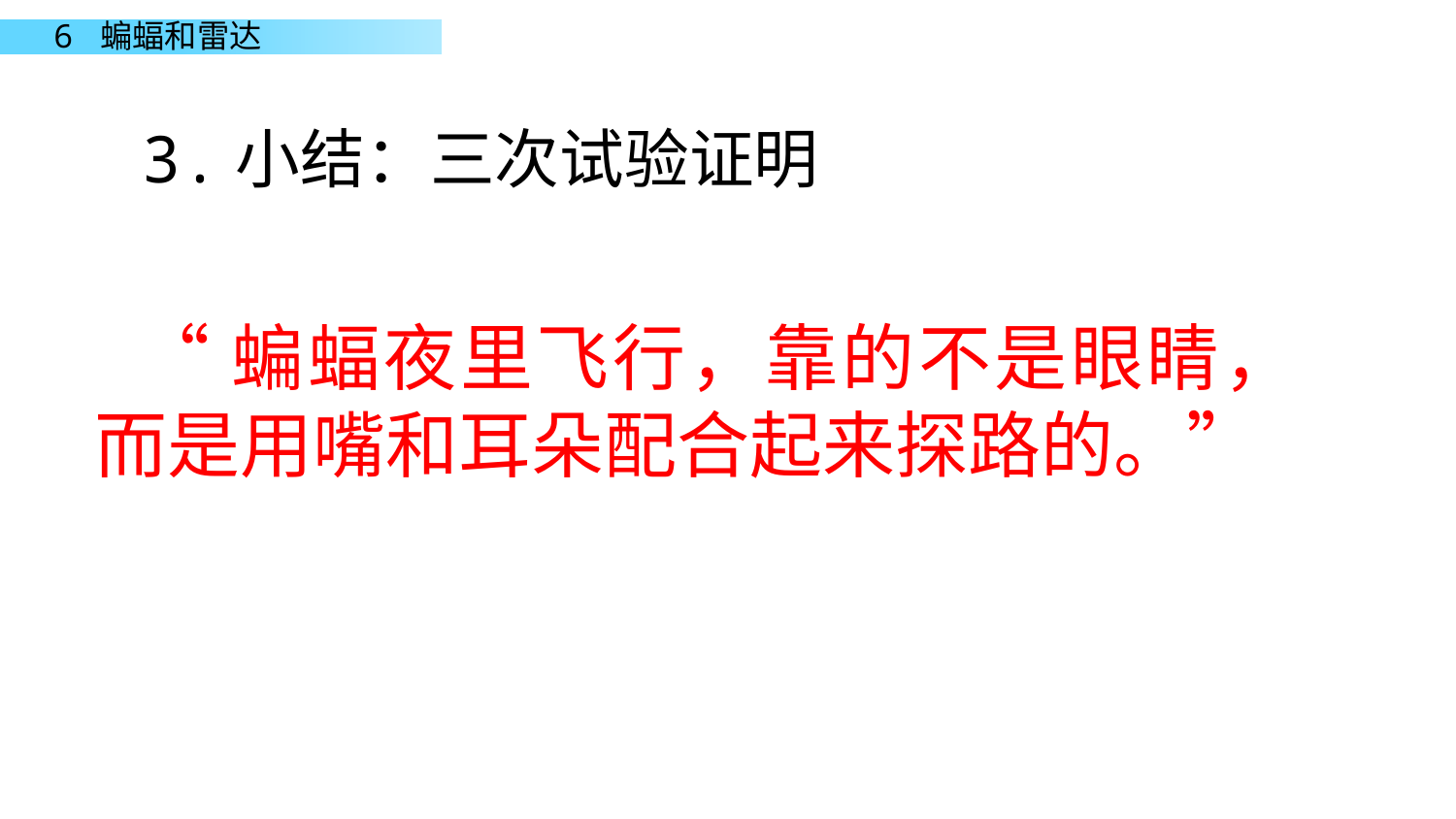

3.小结：三次试验证明
  “蝙蝠夜里飞行，靠的不是眼睛，而是用嘴和耳朵配合起来探路的。”